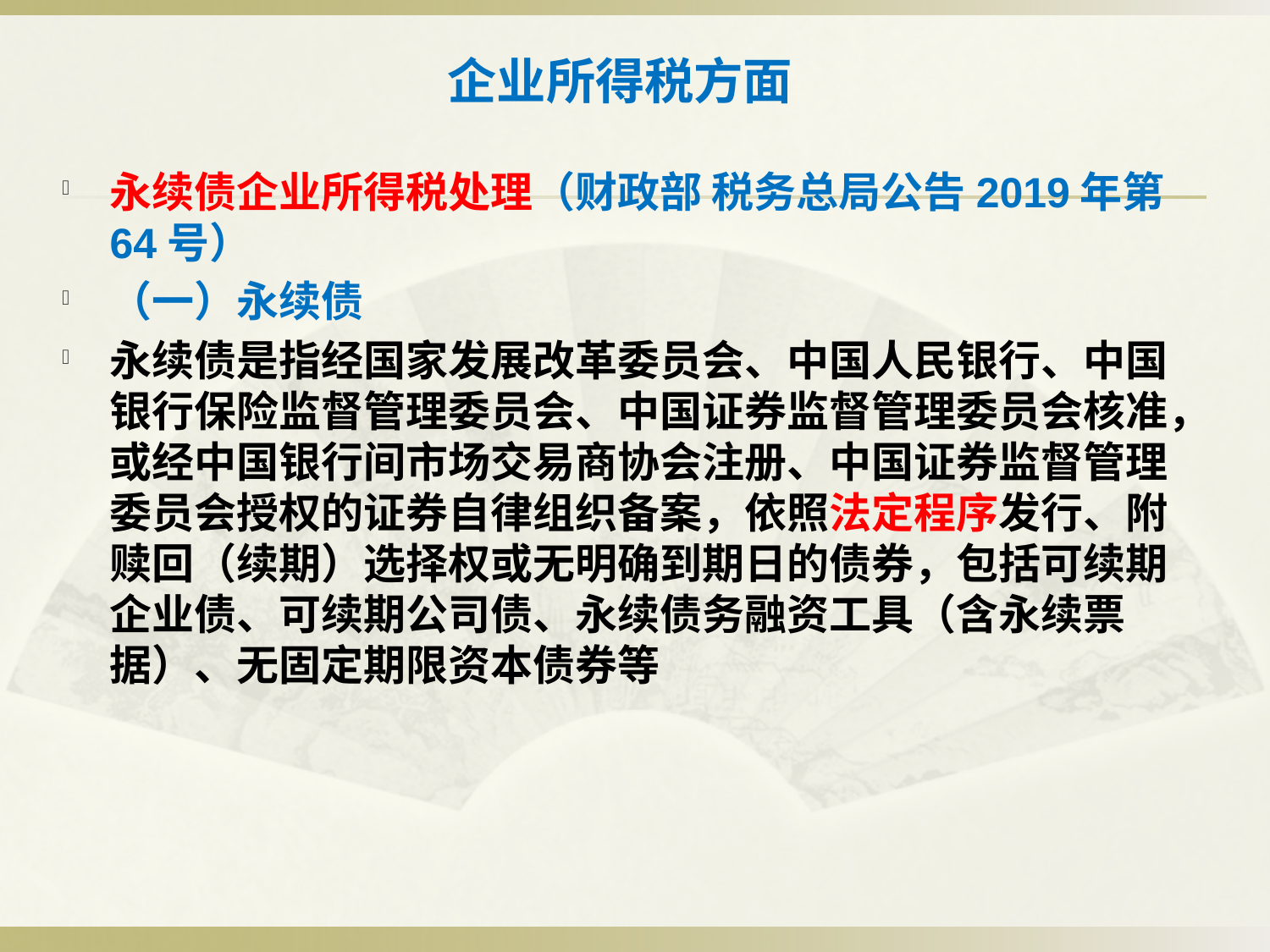

# 企业所得税方面
永续债企业所得税处理（财政部 税务总局公告2019年第64号）
（一）永续债
永续债是指经国家发展改革委员会、中国人民银行、中国银行保险监督管理委员会、中国证券监督管理委员会核准，或经中国银行间市场交易商协会注册、中国证券监督管理委员会授权的证券自律组织备案，依照法定程序发行、附赎回（续期）选择权或无明确到期日的债券，包括可续期企业债、可续期公司债、永续债务融资工具（含永续票据）、无固定期限资本债券等